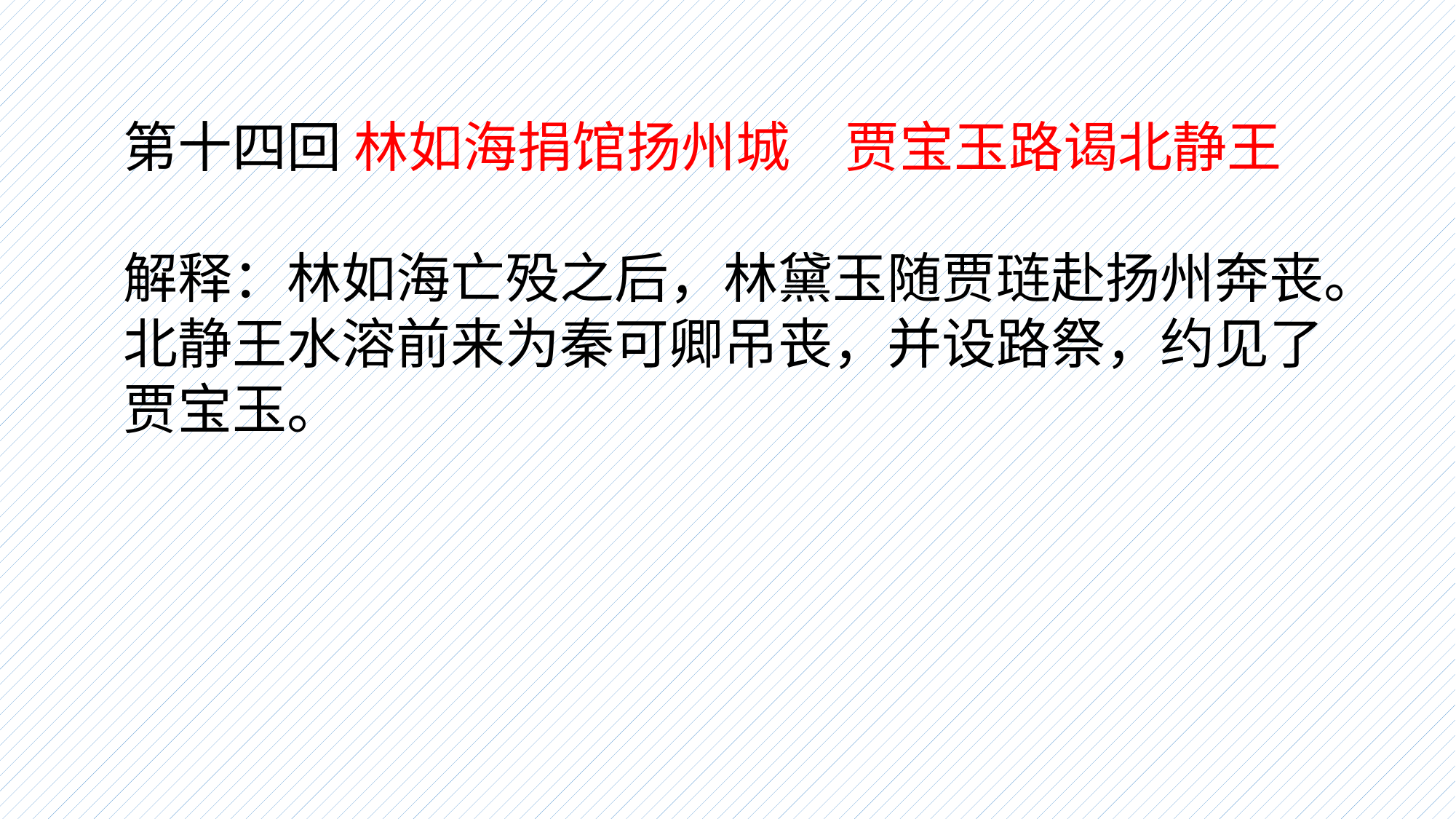

第十四回 林如海捐馆扬州城　贾宝玉路谒北静王

解释：林如海亡殁之后，林黛玉随贾琏赴扬州奔丧。北静王水溶前来为秦可卿吊丧，并设路祭，约见了贾宝玉。